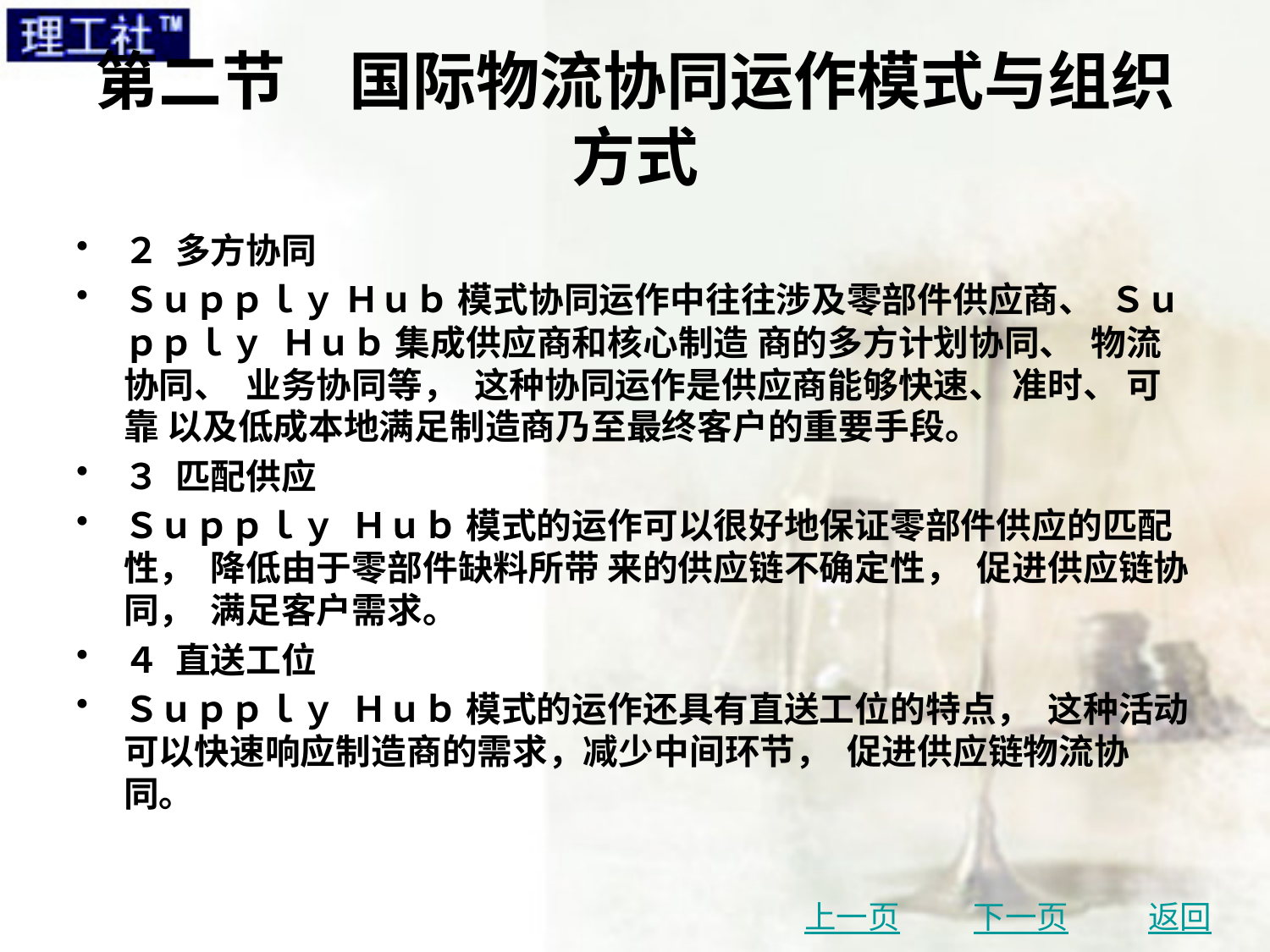

# 第二节　国际物流协同运作模式与组织方式
２  多方协同
Ｓｕｐｐｌｙ Ｈｕｂ 模式协同运作中往往涉及零部件供应商、  Ｓｕｐｐｌｙ  Ｈｕｂ 集成供应商和核心制造 商的多方计划协同、  物流协同、  业务协同等，  这种协同运作是供应商能够快速、 准时、 可靠 以及低成本地满足制造商乃至最终客户的重要手段。
３  匹配供应
Ｓｕｐｐｌｙ  Ｈｕｂ 模式的运作可以很好地保证零部件供应的匹配性，  降低由于零部件缺料所带 来的供应链不确定性，  促进供应链协同，  满足客户需求。
４  直送工位
Ｓｕｐｐｌｙ  Ｈｕｂ 模式的运作还具有直送工位的特点，  这种活动可以快速响应制造商的需求，减少中间环节，  促进供应链物流协同。

上一页
下一页
返回